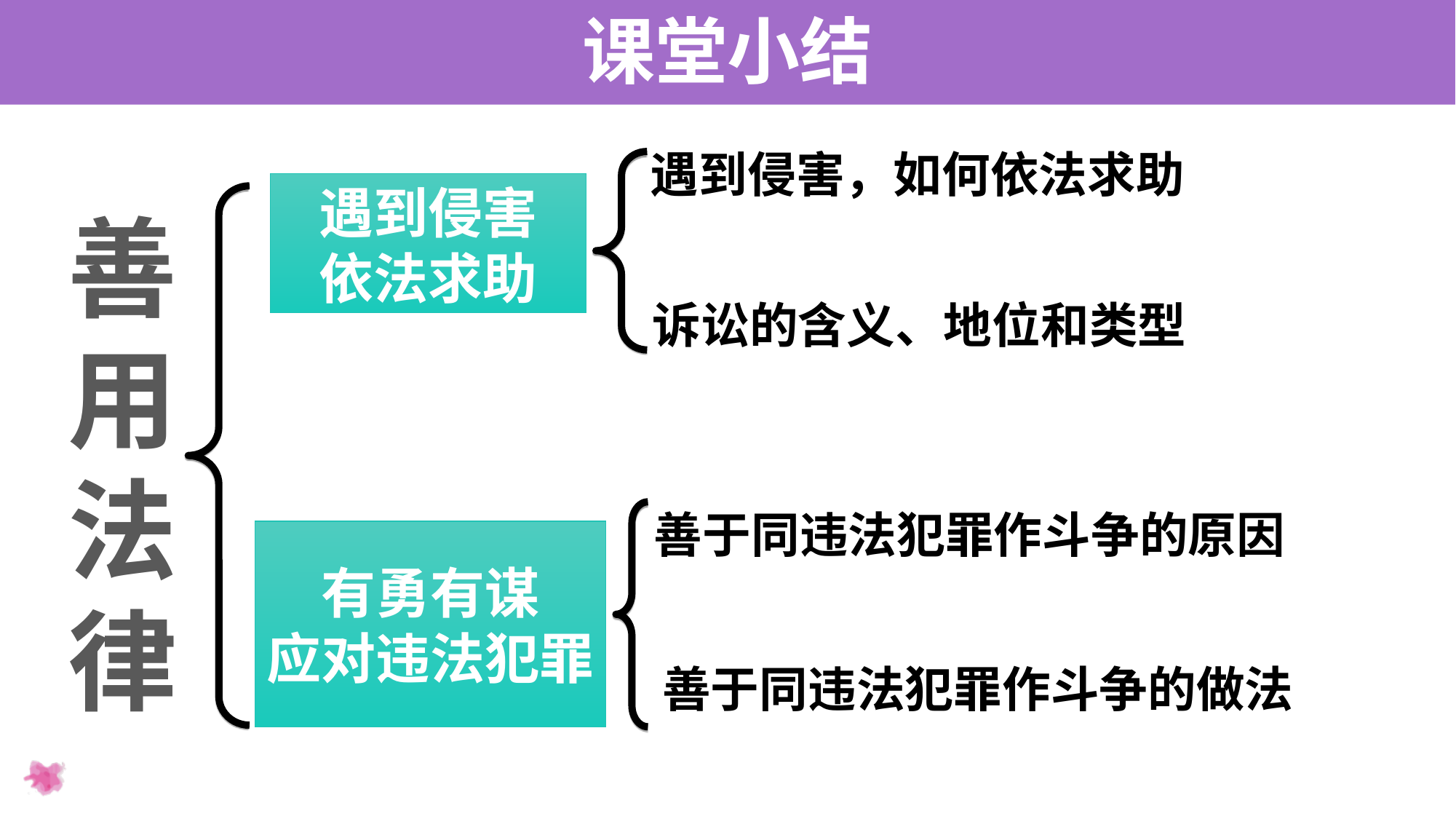

课堂小结
遇到侵害，如何依法求助

遇到侵害
依法求助

善用法律
诉讼的含义、地位和类型
善于同违法犯罪作斗争的原因

有勇有谋
应对违法犯罪
善于同违法犯罪作斗争的做法